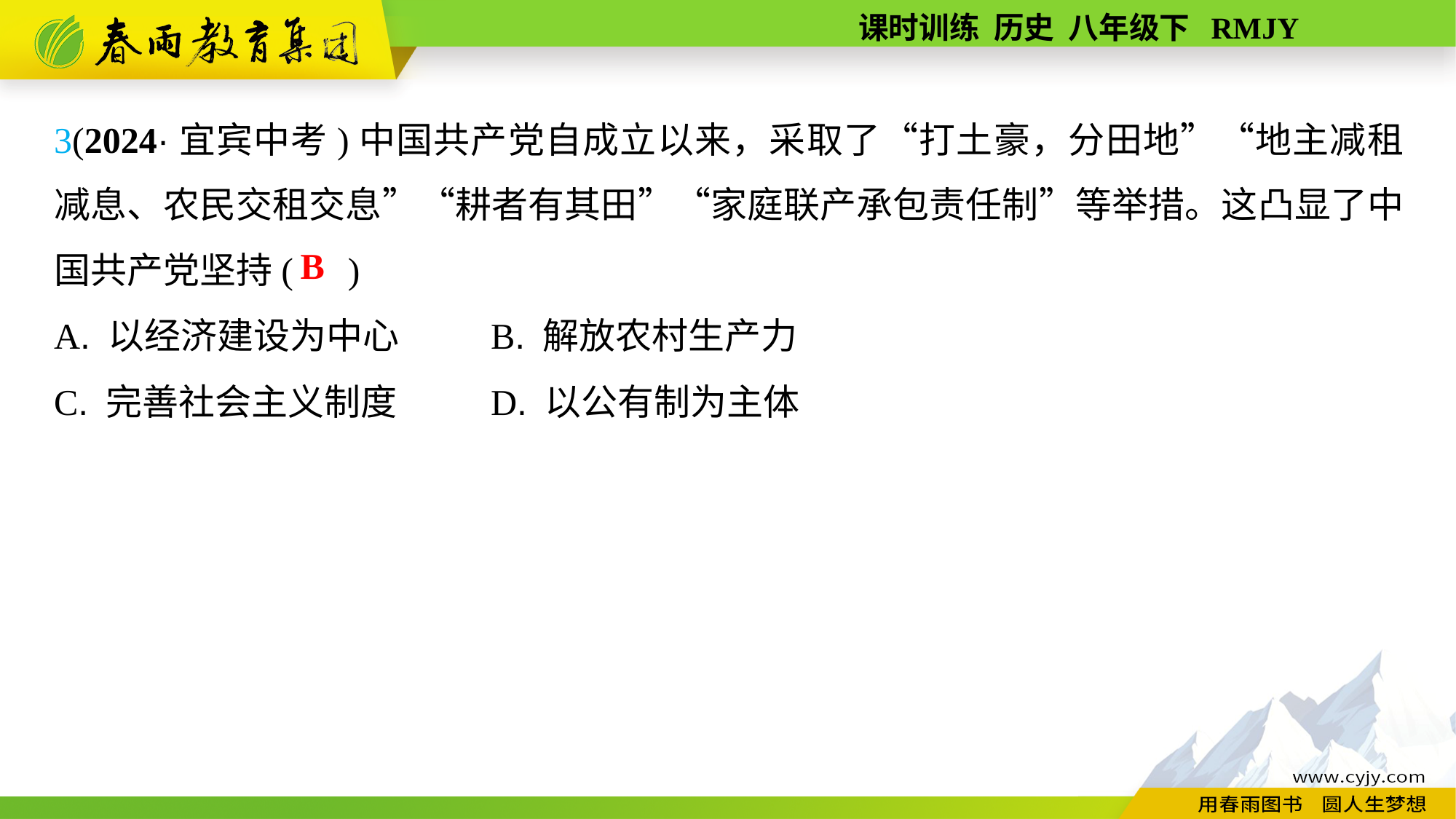

3(2024·宜宾中考)中国共产党自成立以来，采取了“打土豪，分田地”“地主减租减息、农民交租交息”“耕者有其田”“家庭联产承包责任制”等举措。这凸显了中国共产党坚持(      )
A. 以经济建设为中心	B. 解放农村生产力
C. 完善社会主义制度	D. 以公有制为主体
B